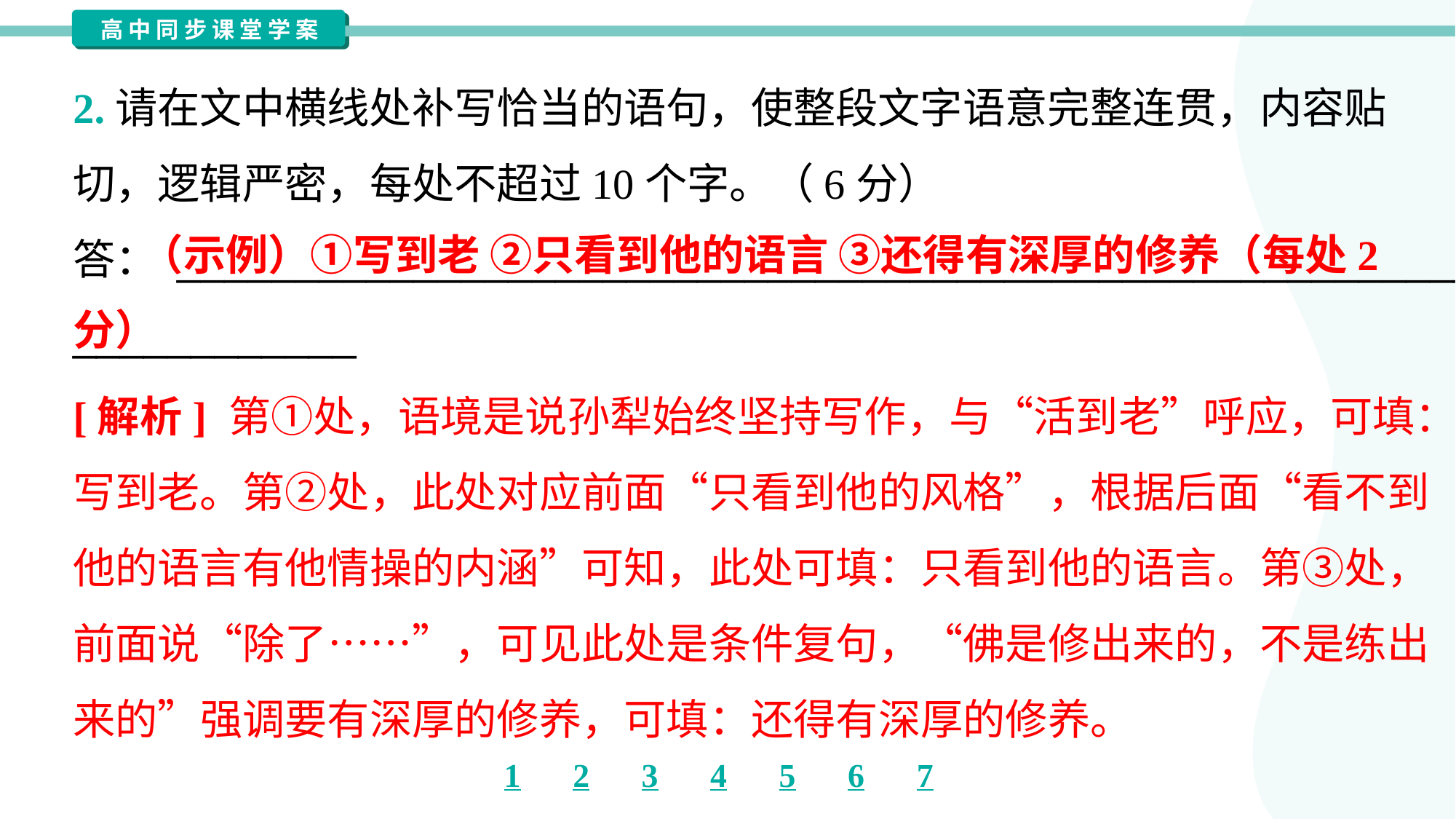

2.请在文中横线处补写恰当的语句，使整段文字语意完整连贯，内容贴
切，逻辑严密，每处不超过10个字。（6分）
答： ________________________________________________________
____________
      （示例）①写到老 ②只看到他的语言 ③还得有深厚的修养（每处2分）
[解析] 第①处，语境是说孙犁始终坚持写作，与“活到老”呼应，可填：
写到老。第②处，此处对应前面“只看到他的风格”，根据后面“看不到
他的语言有他情操的内涵”可知，此处可填：只看到他的语言。第③处，
前面说“除了……”，可见此处是条件复句，“佛是修出来的，不是练出
来的”强调要有深厚的修养，可填：还得有深厚的修养。